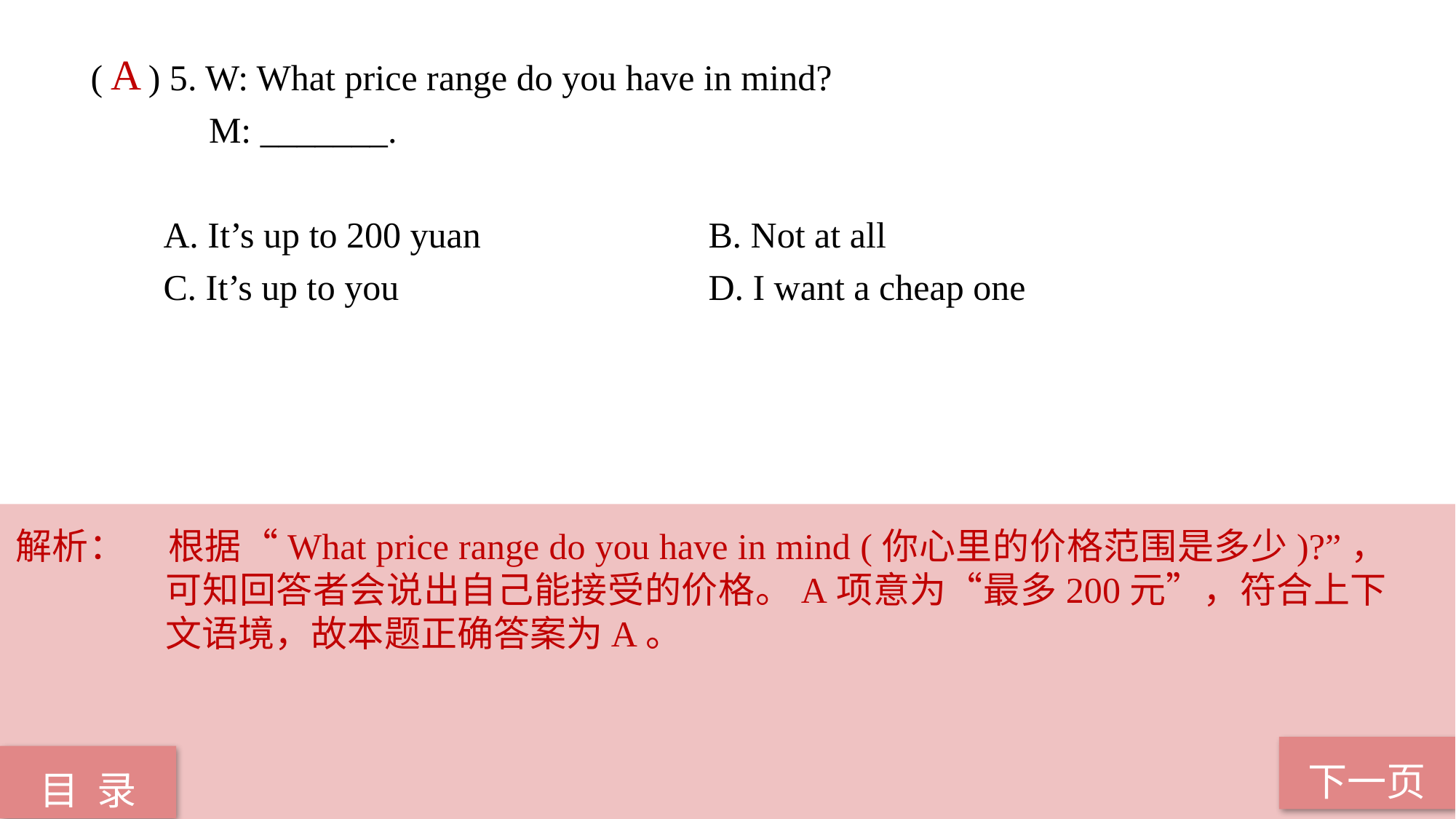

(     ) 5. W: What price range do you have in mind?
             M: _______.

        A. It’s up to 200 yuan                         B. Not at all
        C. It’s up to you                                  D. I want a cheap one
A
解析：	根据“What price range do you have in mind (你心里的价格范围是多少)?”，可知回答者会说出自己能接受的价格。A项意为“最多200元”，符合上下文语境，故本题正确答案为A。
下一页